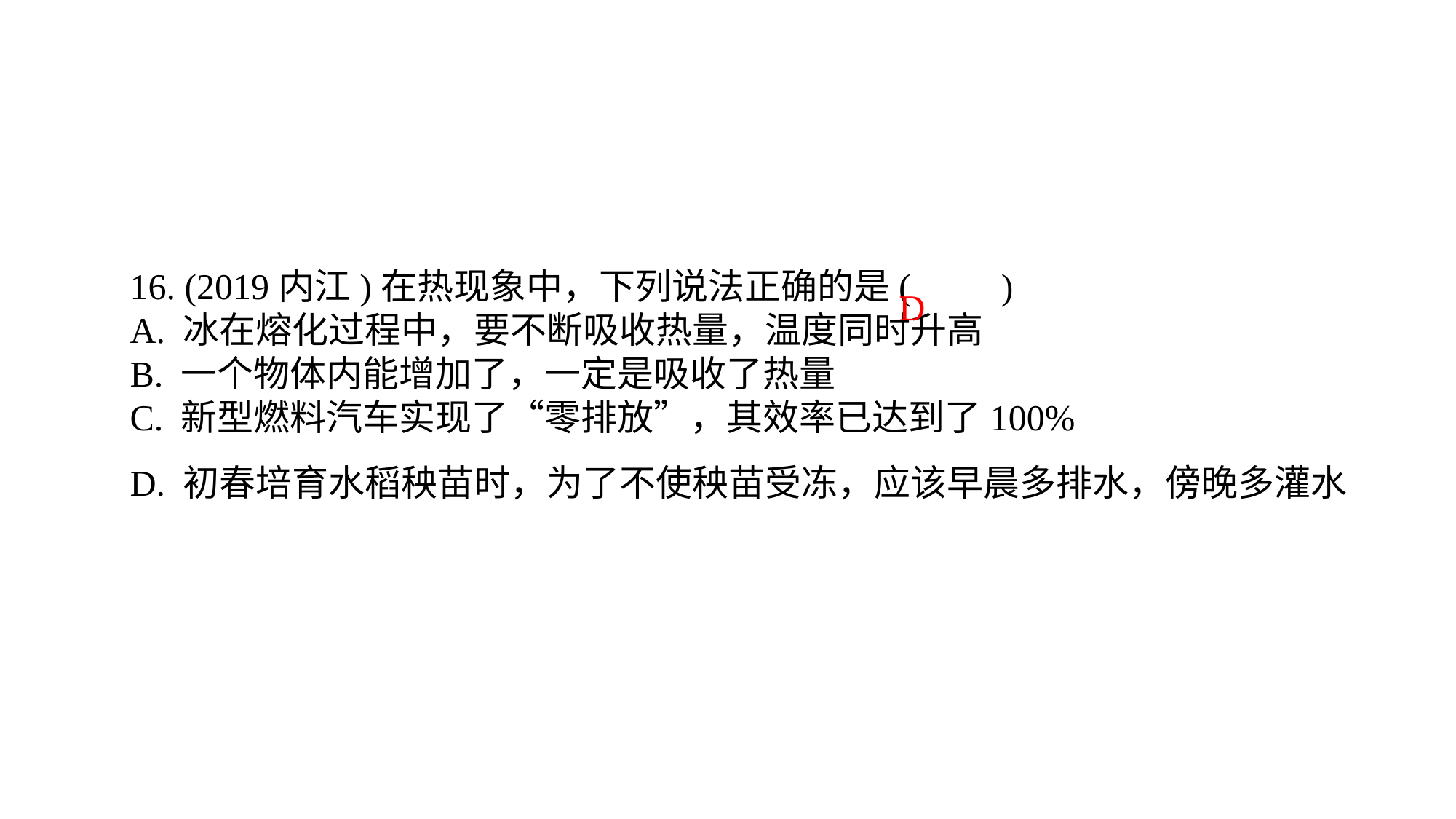

16. (2019内江)在热现象中，下列说法正确的是(　　)A. 冰在熔化过程中，要不断吸收热量，温度同时升高B. 一个物体内能增加了，一定是吸收了热量C. 新型燃料汽车实现了“零排放”，其效率已达到了100%D. 初春培育水稻秧苗时，为了不使秧苗受冻，应该早晨多排水，傍晚多灌水
 D